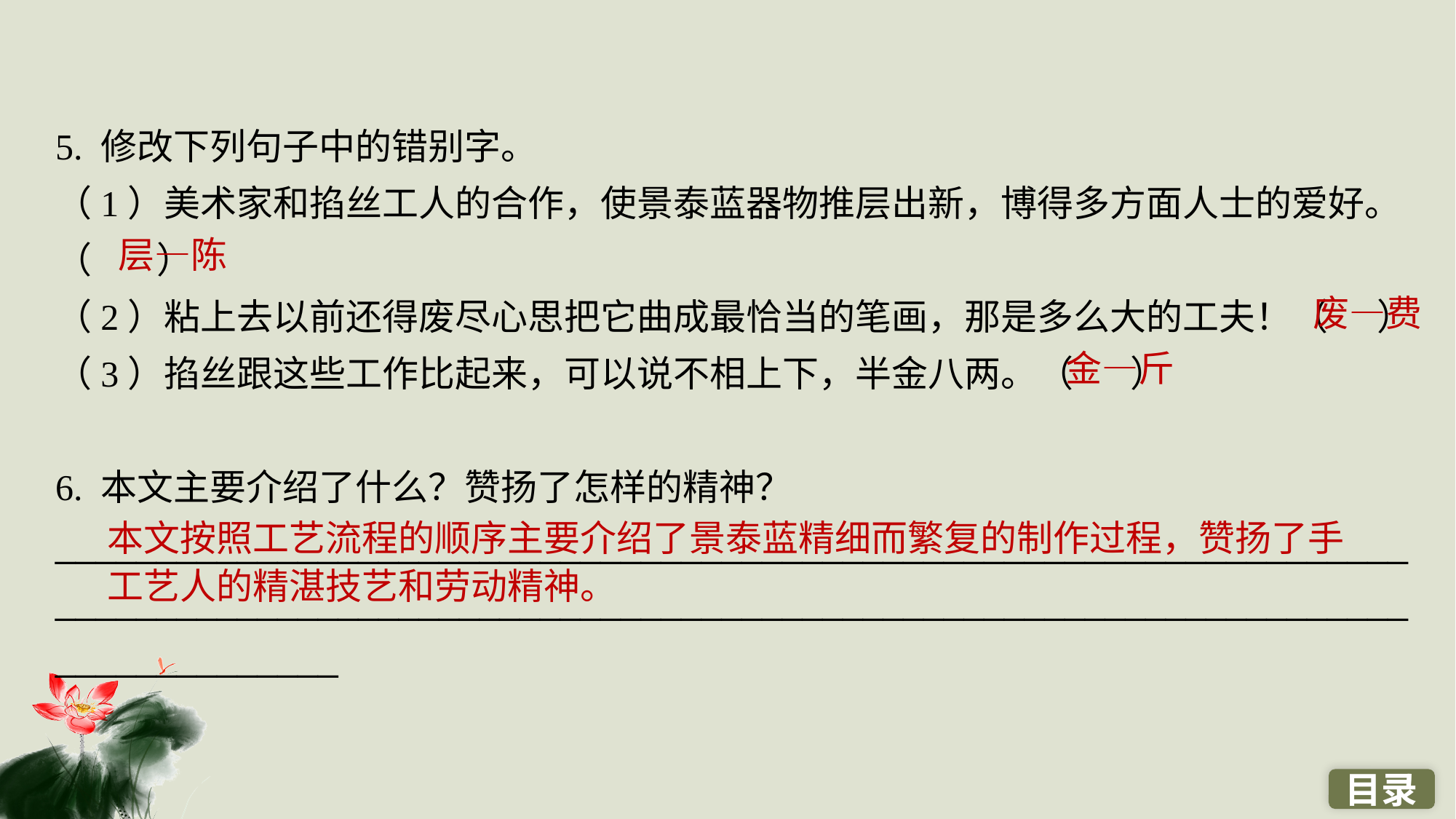

5. 修改下列句子中的错别字。
（1）美术家和掐丝工人的合作，使景泰蓝器物推层出新，博得多方面人士的爱好。
（        ）
（2）粘上去以前还得废尽心思把它曲成最恰当的笔画，那是多么大的工夫！（      ）
（3）掐丝跟这些工作比起来，可以说不相上下，半金八两。（       ）

6. 本文主要介绍了什么？赞扬了怎样的精神？
____________________________________________________________________________________________________________________________________________________
层—陈
废—费
金—斤
本文按照工艺流程的顺序主要介绍了景泰蓝精细而繁复的制作过程，赞扬了手工艺人的精湛技艺和劳动精神。